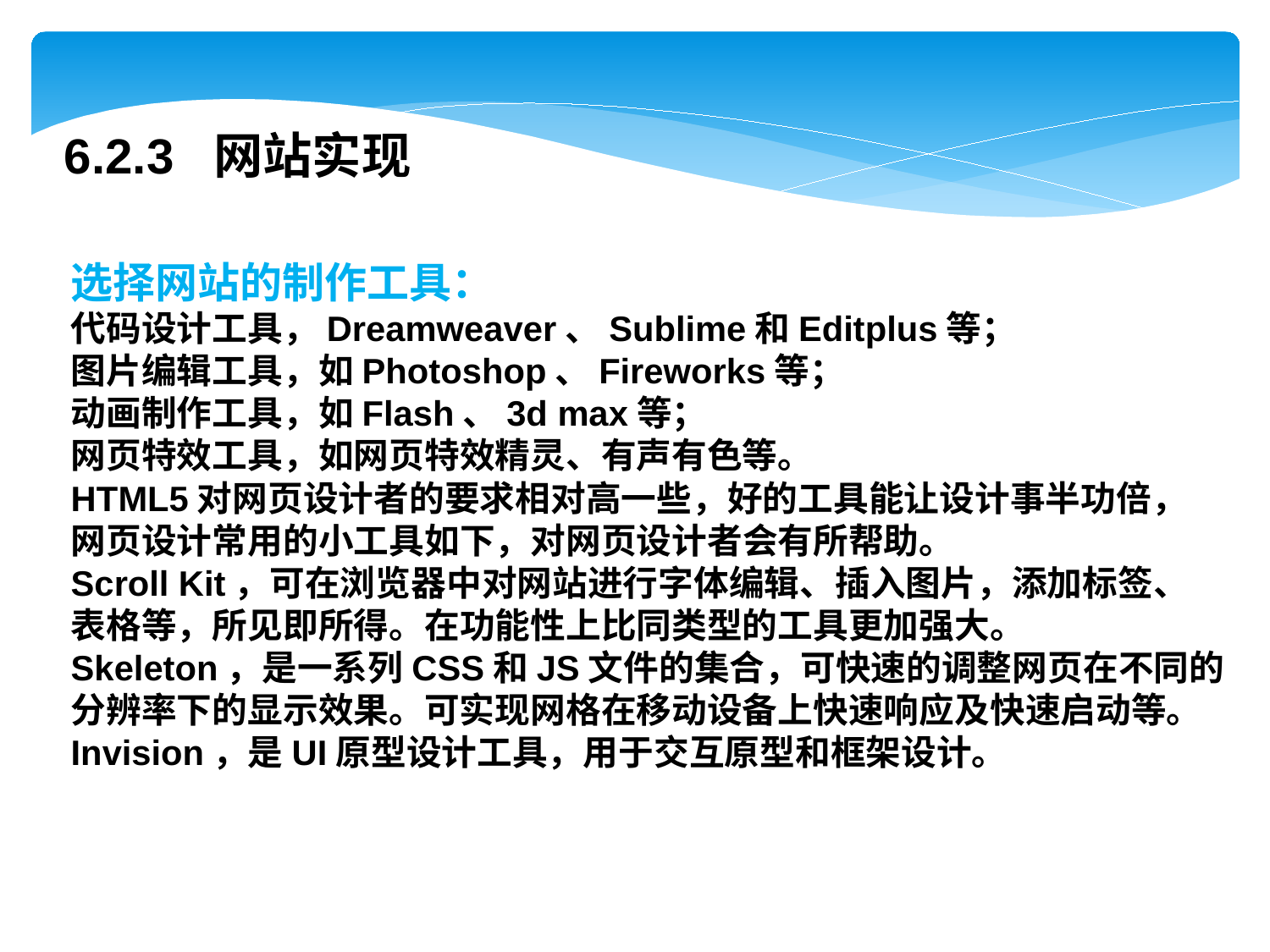

6.2.3  网站实现
选择网站的制作工具：
代码设计工具，Dreamweaver、Sublime和Editplus等；
图片编辑工具，如Photoshop、Fireworks等；
动画制作工具，如Flash、3d max等；
网页特效工具，如网页特效精灵、有声有色等。
HTML5对网页设计者的要求相对高一些，好的工具能让设计事半功倍，
网页设计常用的小工具如下，对网页设计者会有所帮助。
Scroll Kit，可在浏览器中对网站进行字体编辑、插入图片，添加标签、
表格等，所见即所得。在功能性上比同类型的工具更加强大。
Skeleton，是一系列CSS和JS文件的集合，可快速的调整网页在不同的
分辨率下的显示效果。可实现网格在移动设备上快速响应及快速启动等。
Invision，是UI原型设计工具，用于交互原型和框架设计。